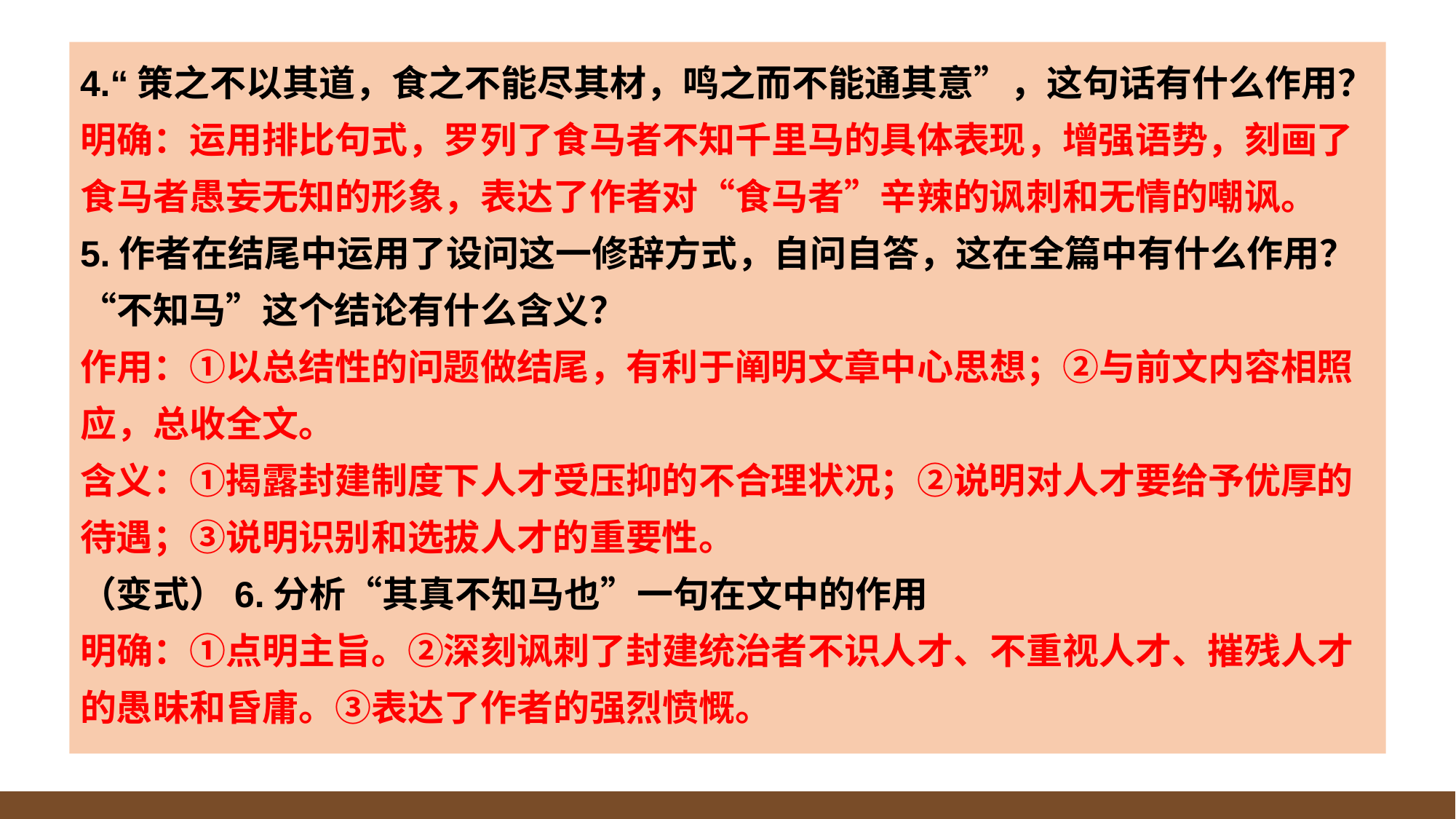

4.“策之不以其道，食之不能尽其材，鸣之而不能通其意”，这句话有什么作用？
明确：运用排比句式，罗列了食马者不知千里马的具体表现，增强语势，刻画了食马者愚妄无知的形象，表达了作者对“食马者”辛辣的讽刺和无情的嘲讽。
5.作者在结尾中运用了设问这一修辞方式，自问自答，这在全篇中有什么作用？“不知马”这个结论有什么含义？
作用：①以总结性的问题做结尾，有利于阐明文章中心思想；②与前文内容相照应，总收全文。
含义：①揭露封建制度下人才受压抑的不合理状况；②说明对人才要给予优厚的待遇；③说明识别和选拔人才的重要性。
（变式）6.分析“其真不知马也”一句在文中的作用
明确：①点明主旨。②深刻讽刺了封建统治者不识人才、不重视人才、摧残人才的愚昧和昏庸。③表达了作者的强烈愤慨。